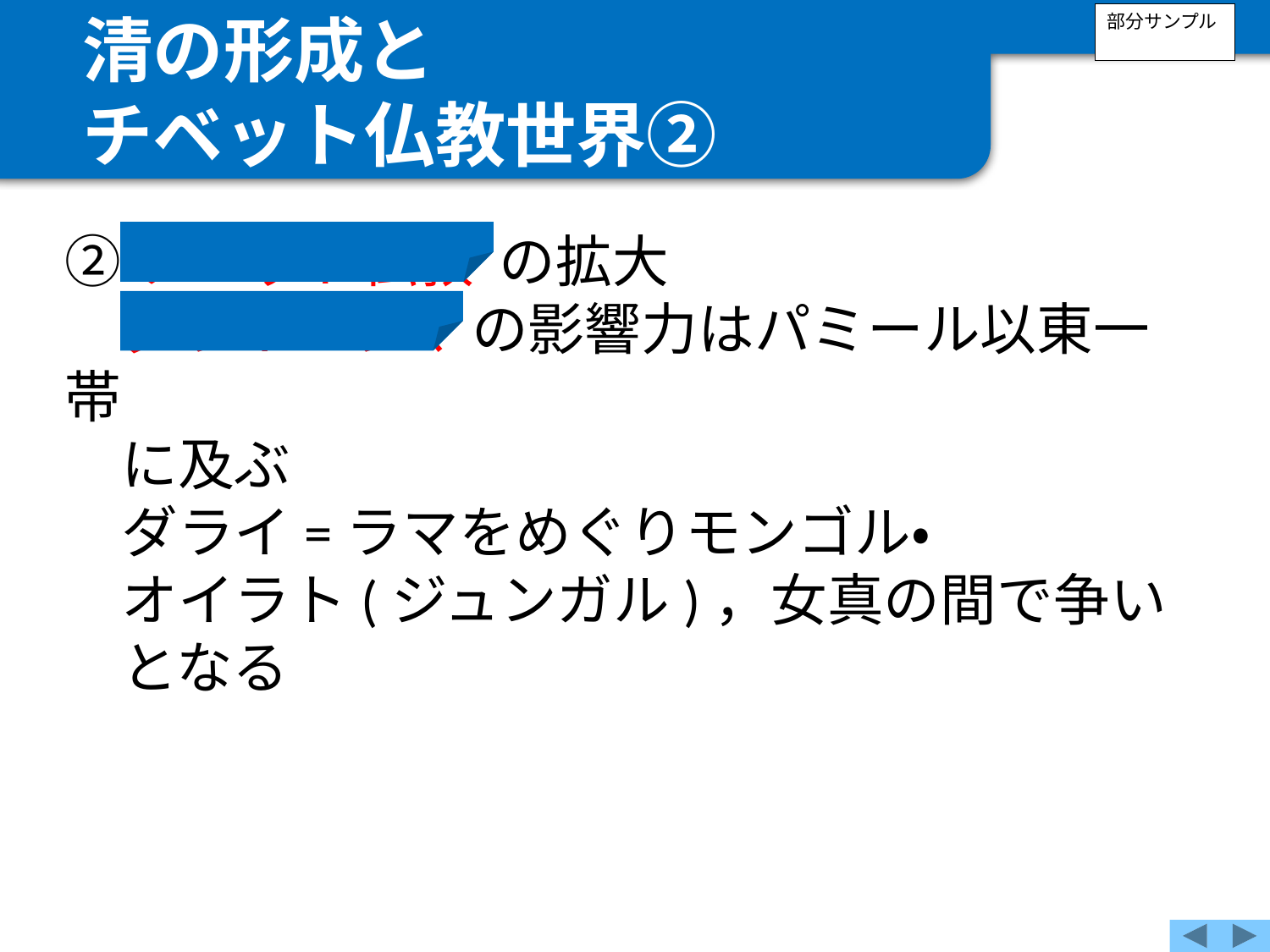

清の形成と
チベット仏教世界②
部分サンプル
②チベット仏教  の拡大
　ダライ=ラマ の影響力はパミール以東一帯
　に及ぶ
　ダライ=ラマをめぐりモンゴル・
　オイラト(ジュンガル)，女真の間で争い
　となる